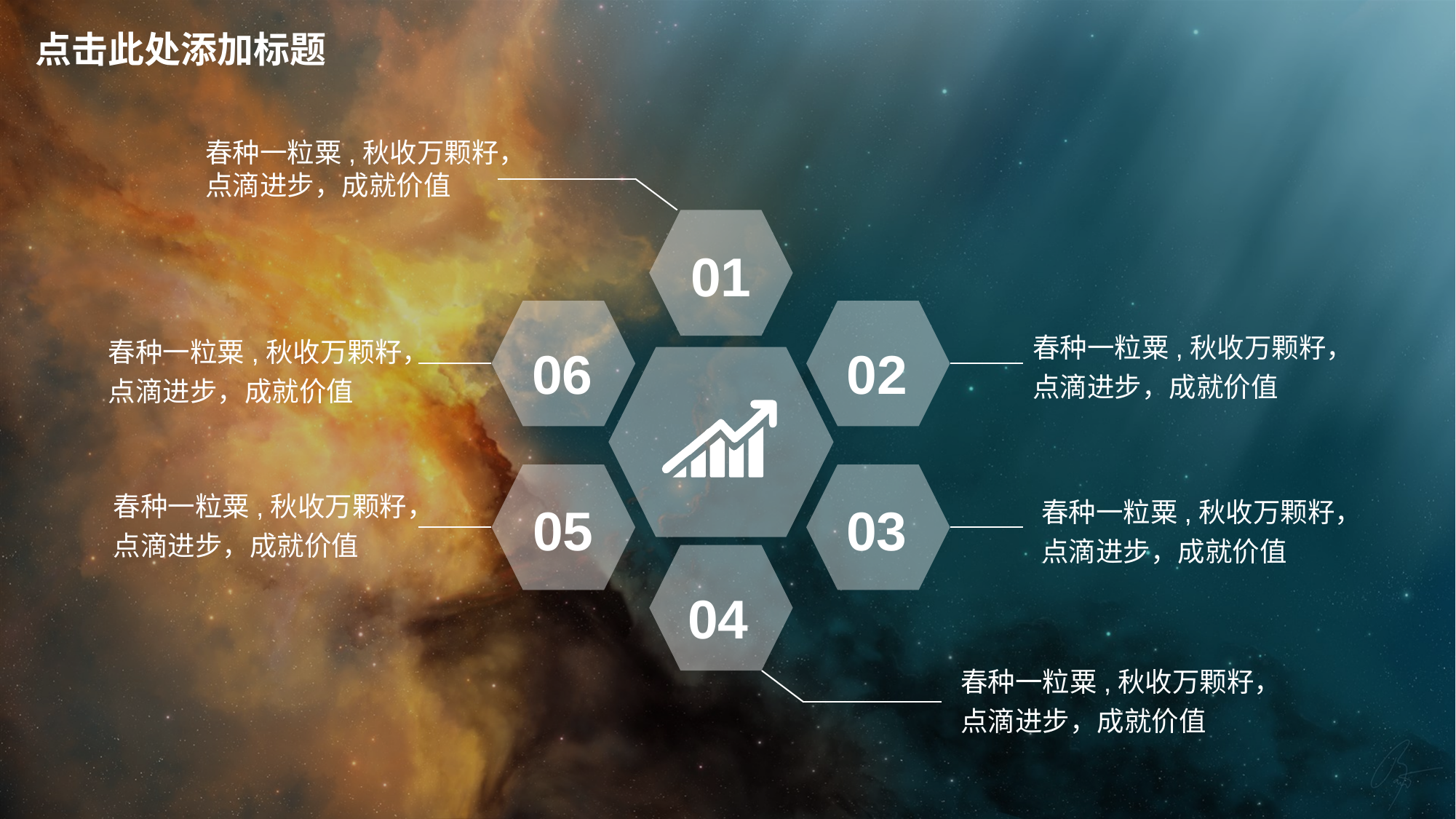

点击此处添加标题
春种一粒粟,秋收万颗籽，点滴进步，成就价值

01

春种一粒粟,秋收万颗籽，点滴进步，成就价值
06
02
春种一粒粟,秋收万颗籽，点滴进步，成就价值

春种一粒粟,秋收万颗籽，点滴进步，成就价值
05
03
春种一粒粟,秋收万颗籽，点滴进步，成就价值

04
春种一粒粟,秋收万颗籽，点滴进步，成就价值